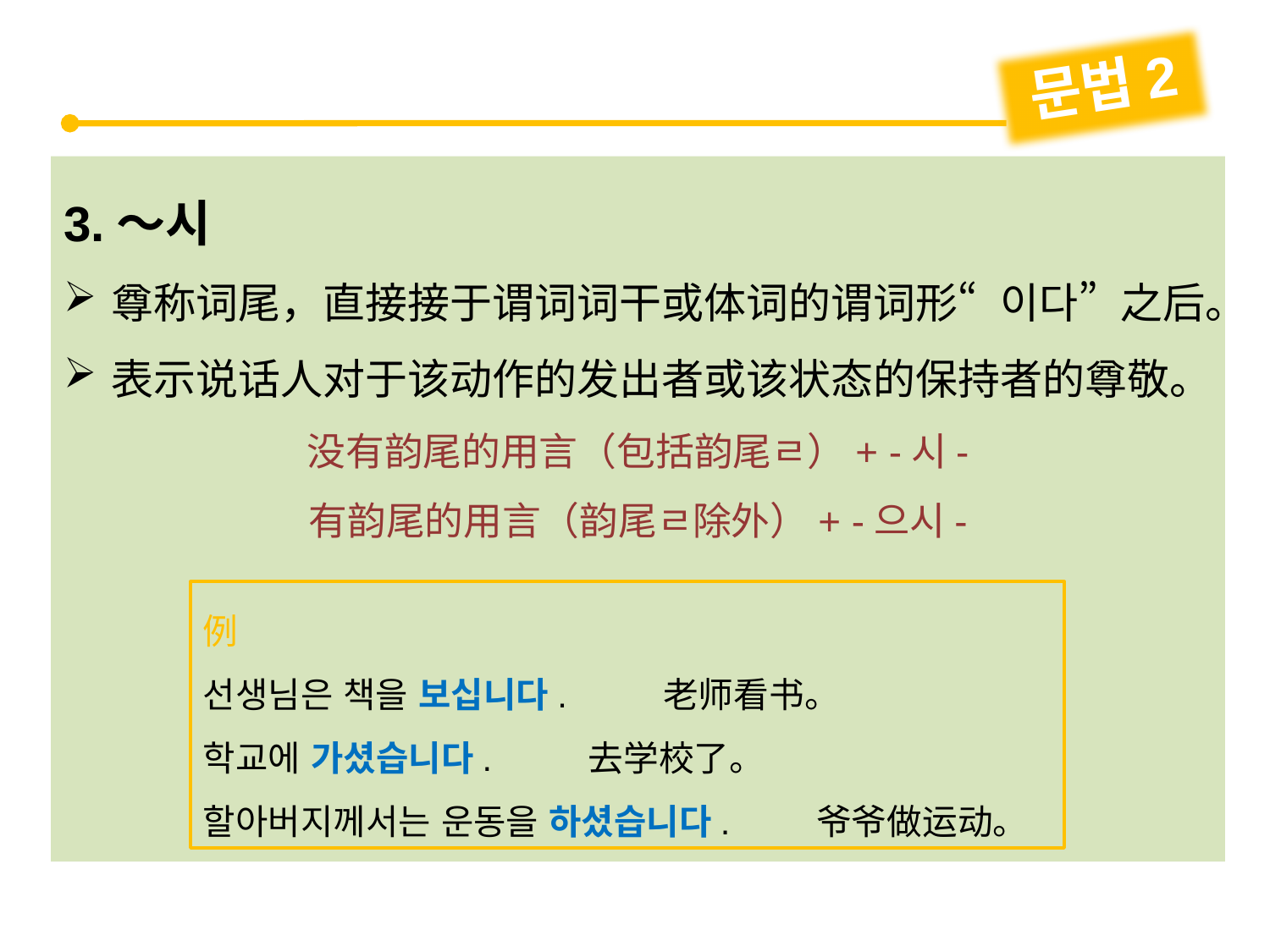

문법2
3.～시
尊称词尾，直接接于谓词词干或体词的谓词形“이다”之后。
表示说话人对于该动作的发出者或该状态的保持者的尊敬。
没有韵尾的用言（包括韵尾ㄹ）+ -시-
有韵尾的用言（韵尾ㄹ除外）+ -으시-

例
선생님은 책을 보십니다.         老师看书。
학교에 가셨습니다.         去学校了。
할아버지께서는 운동을 하셨습니다.        爷爷做运动。